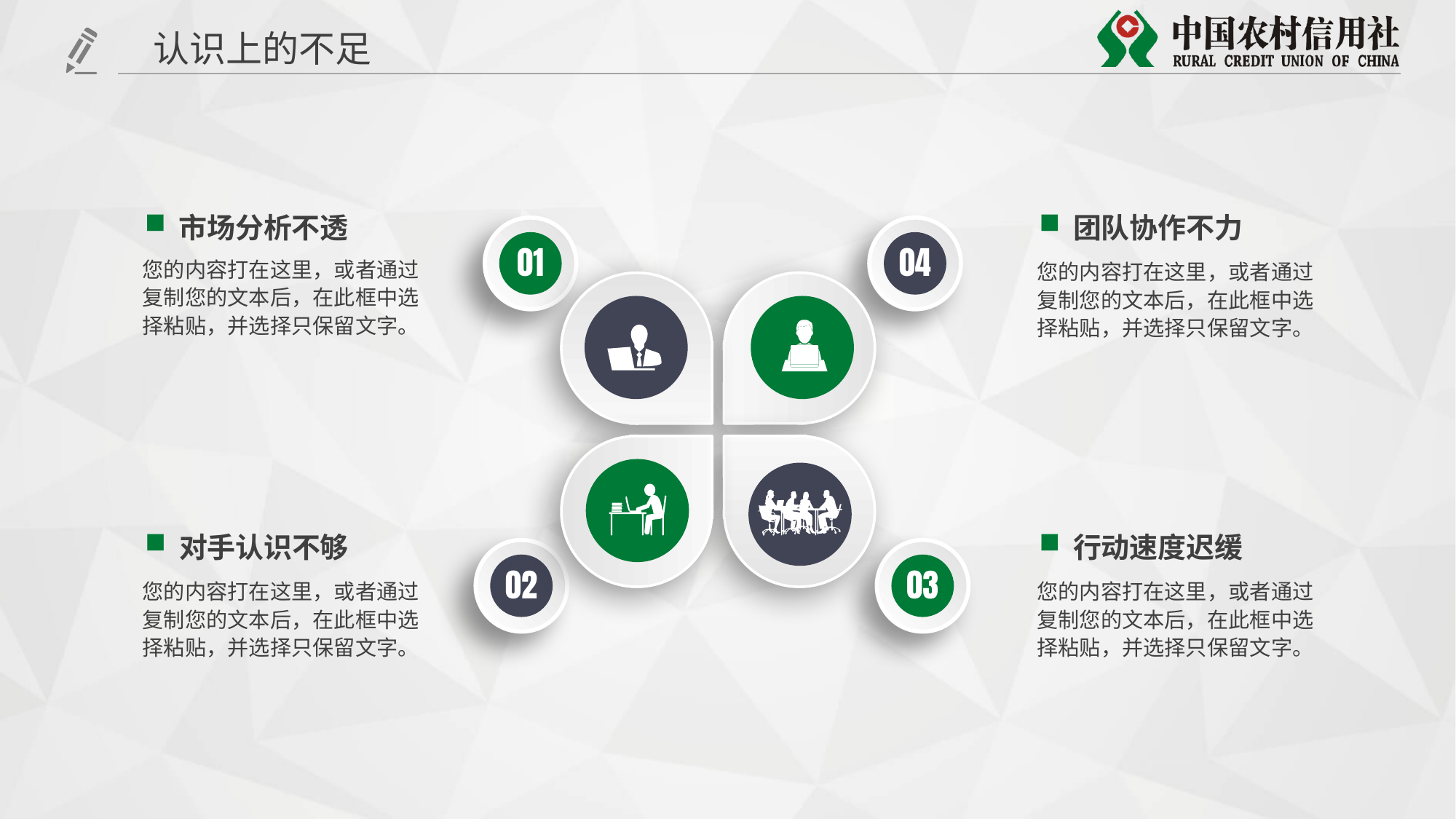

认识上的不足

市场分析不透
团队协作不力

01

04
您的内容打在这里，或者通过复制您的文本后，在此框中选择粘贴，并选择只保留文字。
您的内容打在这里，或者通过复制您的文本后，在此框中选择粘贴，并选择只保留文字。

对手认识不够
行动速度迟缓

02

03
您的内容打在这里，或者通过复制您的文本后，在此框中选择粘贴，并选择只保留文字。
您的内容打在这里，或者通过复制您的文本后，在此框中选择粘贴，并选择只保留文字。